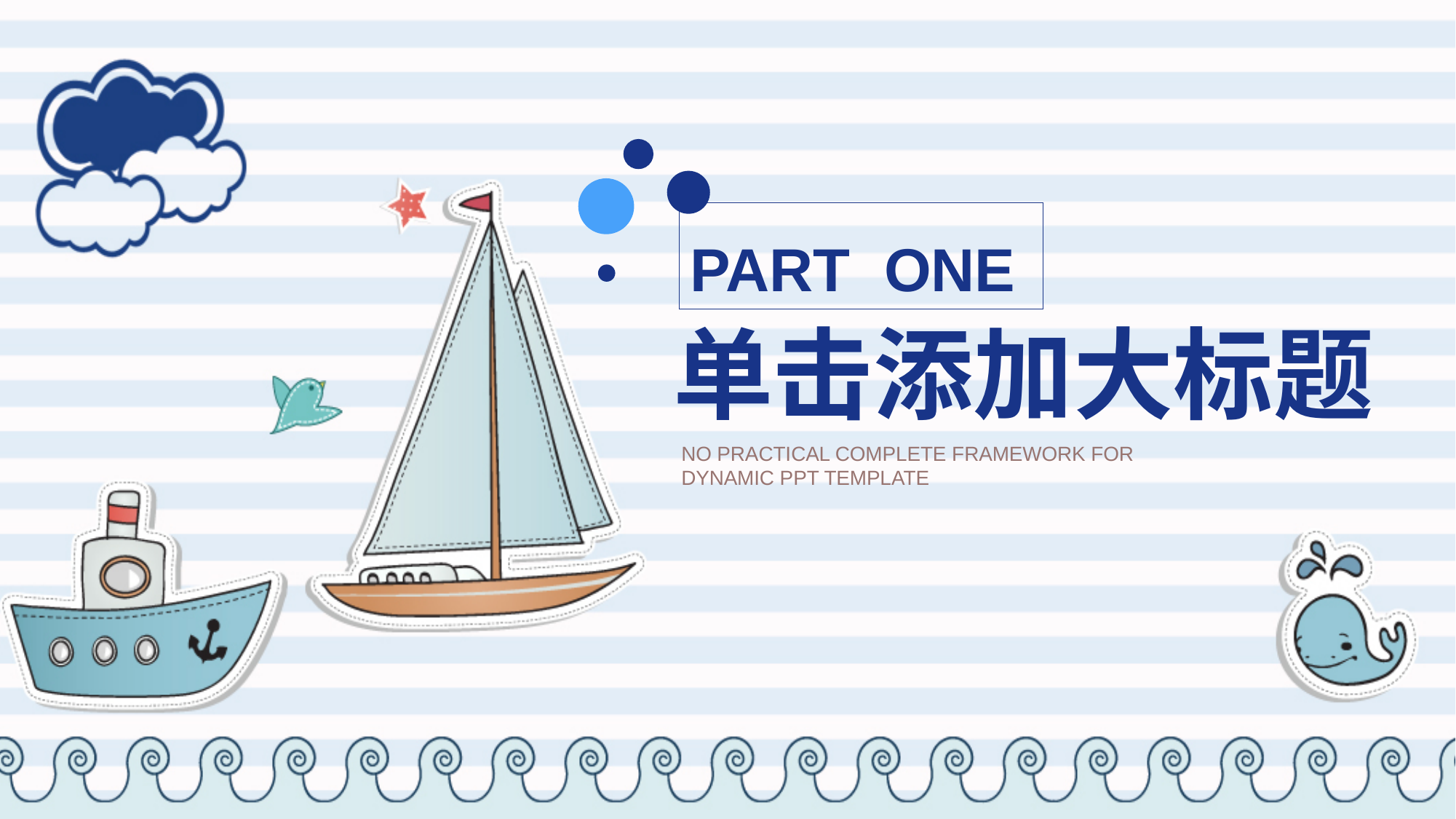

PART  ONE

单击添加大标题
NO PRACTICAL COMPLETE FRAMEWORK FOR DYNAMIC PPT TEMPLATE